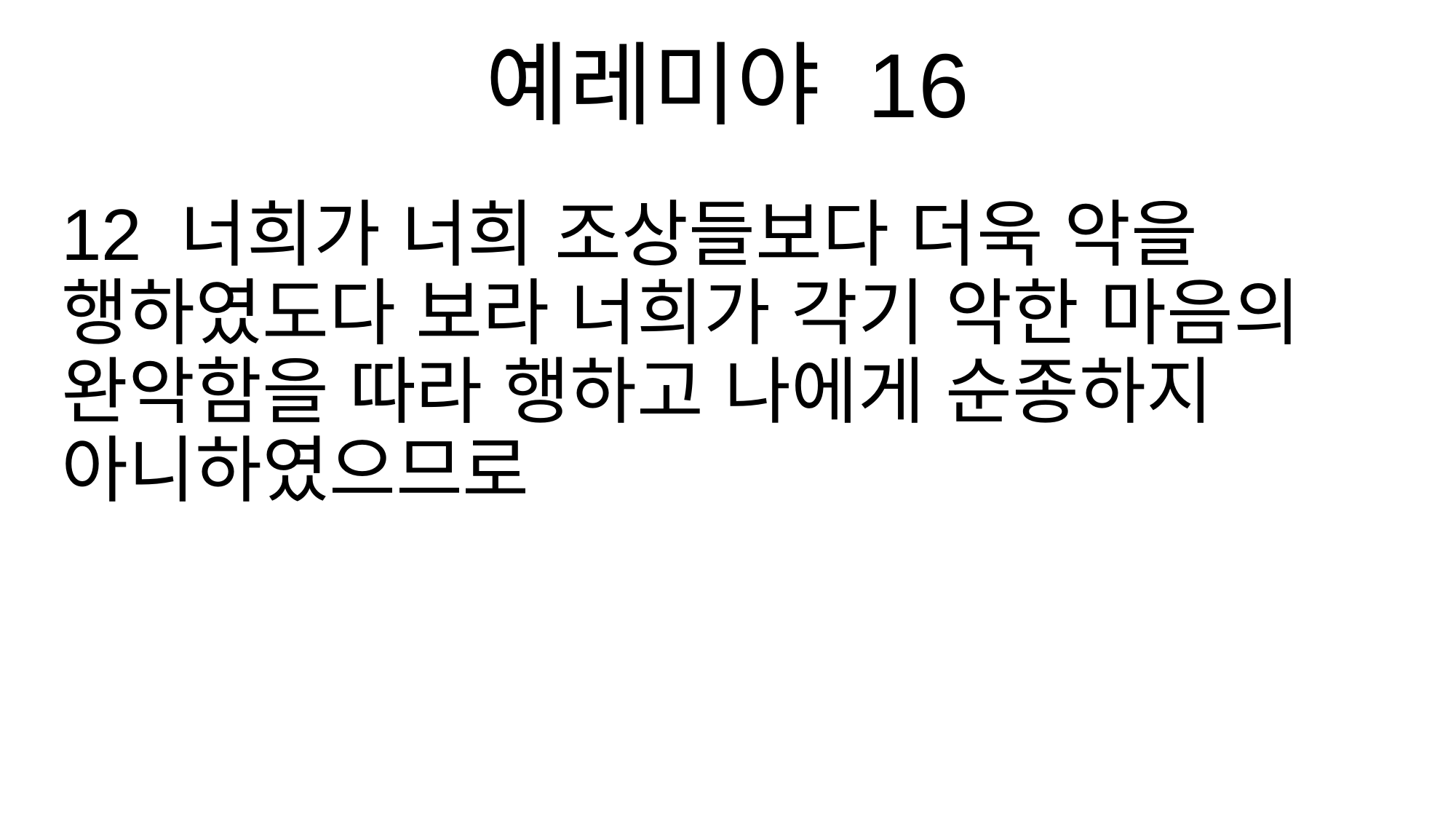

예레미야 16
12 너희가 너희 조상들보다 더욱 악을 행하였도다 보라 너희가 각기 악한 마음의 완악함을 따라 행하고 나에게 순종하지 아니하였으므로